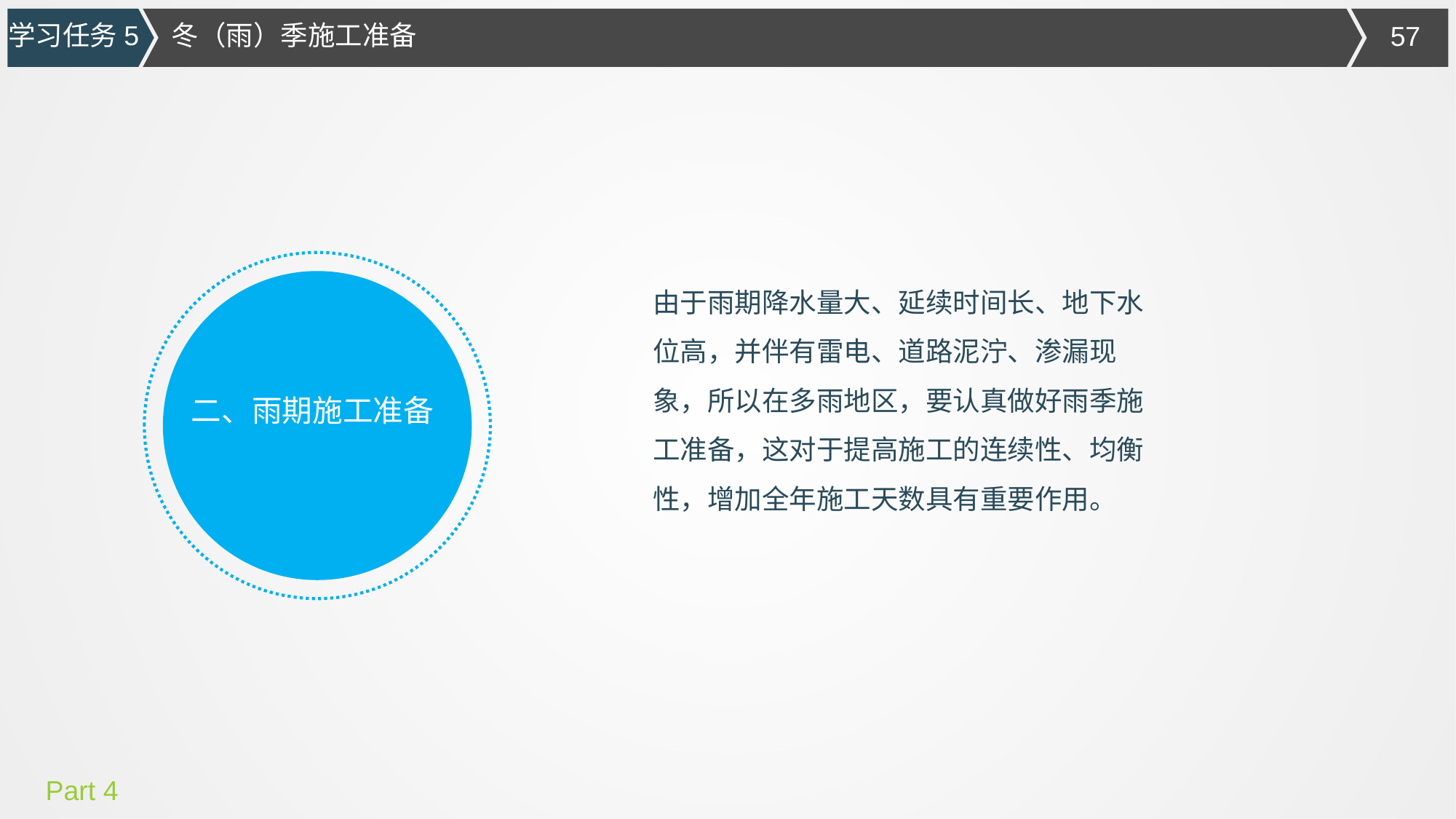

学习任务5
冬（雨）季施工准备

由于雨期降水量大、延续时间长、地下水位高，并伴有雷电、道路泥泞、渗漏现
象，所以在多雨地区，要认真做好雨季施工准备，这对于提高施工的连续性、均衡性，增加全年施工天数具有重要作用。

二、雨期施工准备
Part 4